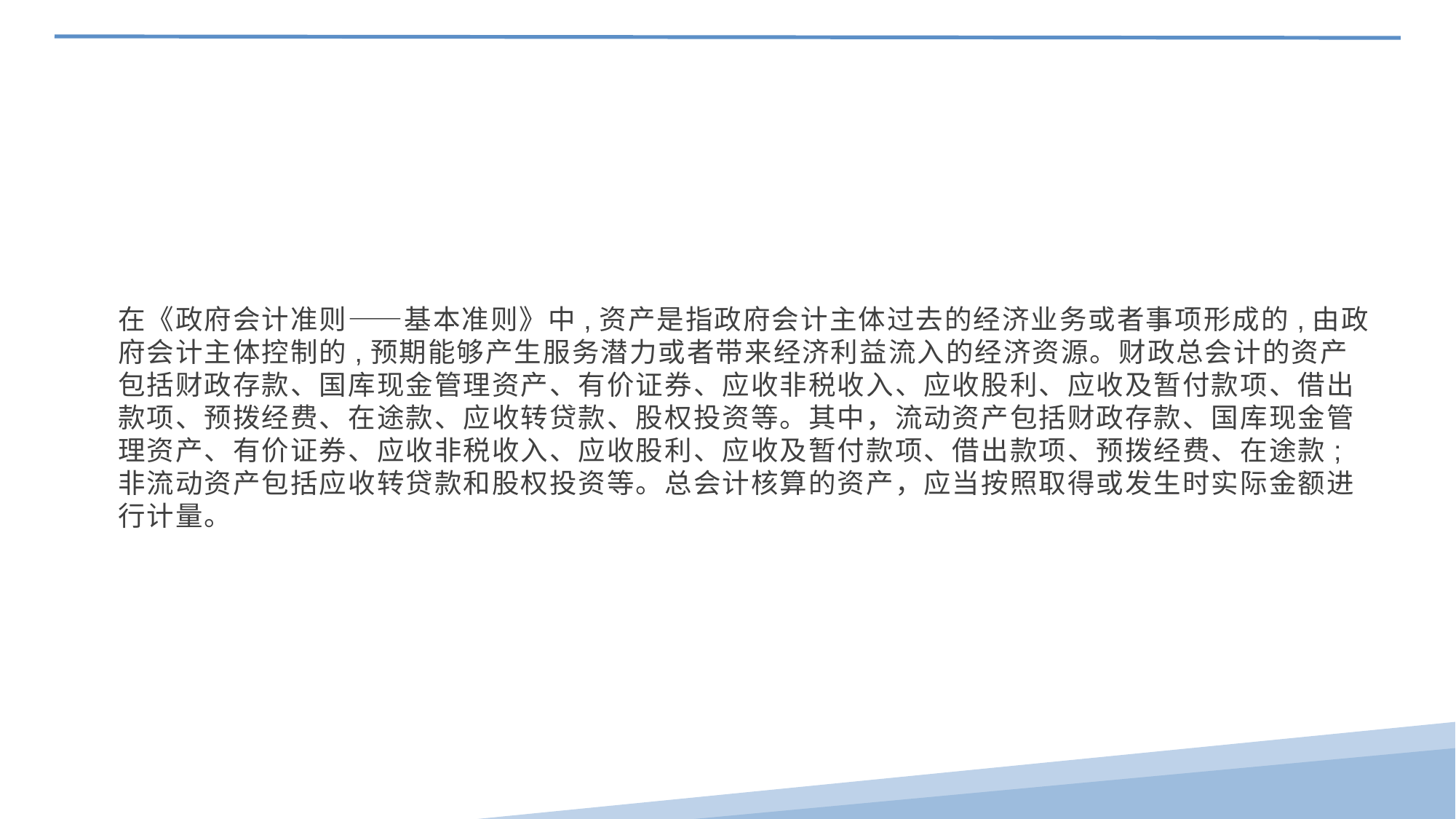

在《政府会计准则——基本准则》中,资产是指政府会计主体过去的经济业务或者事项形成的,由政府会计主体控制的,预期能够产生服务潜力或者带来经济利益流入的经济资源。财政总会计的资产包括财政存款、国库现金管理资产、有价证券、应收非税收入、应收股利、应收及暂付款项、借出款项、预拨经费、在途款、应收转贷款、股权投资等。其中，流动资产包括财政存款、国库现金管理资产、有价证券、应收非税收入、应收股利、应收及暂付款项、借出款项、预拨经费、在途款;非流动资产包括应收转贷款和股权投资等。总会计核算的资产，应当按照取得或发生时实际金额进行计量。